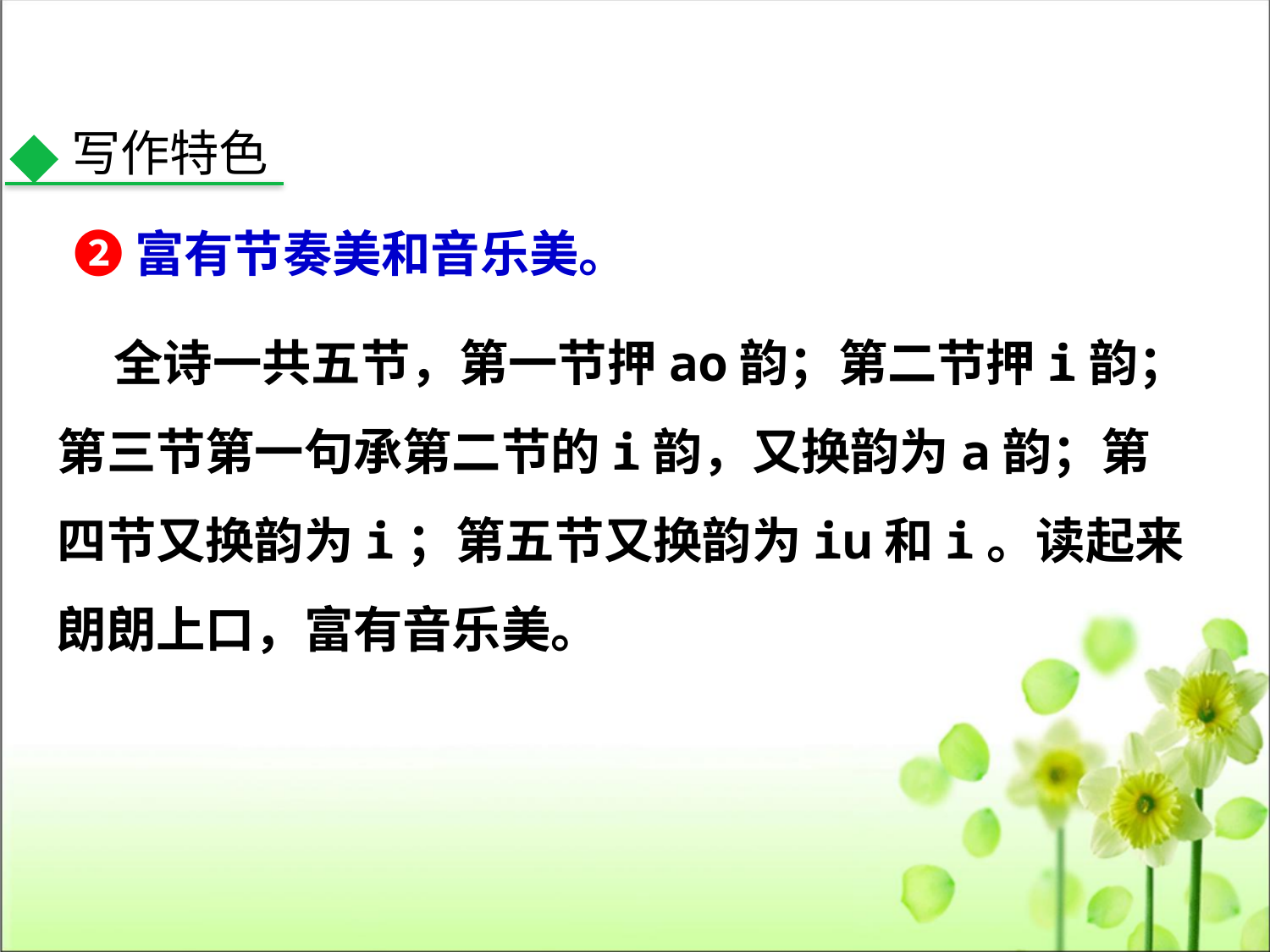

写作特色

❷富有节奏美和音乐美。
    全诗一共五节，第一节押ao韵；第二节押i韵；第三节第一句承第二节的i韵，又换韵为a韵；第四节又换韵为i；第五节又换韵为iu和i。读起来朗朗上口，富有音乐美。